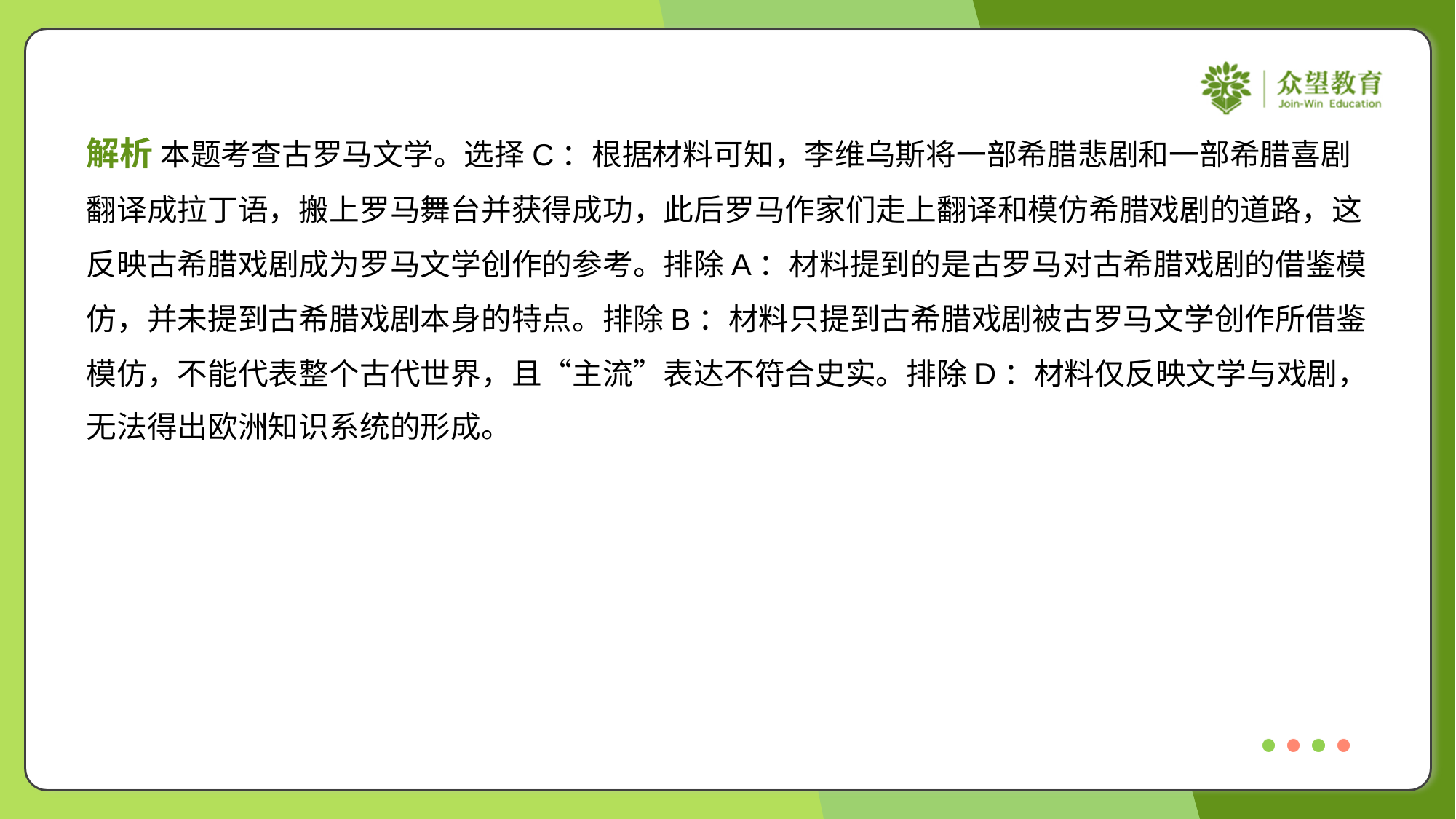

解析 本题考查古罗马文学。选择C：根据材料可知，李维乌斯将一部希腊悲剧和一部希腊喜剧
翻译成拉丁语，搬上罗马舞台并获得成功，此后罗马作家们走上翻译和模仿希腊戏剧的道路，这
反映古希腊戏剧成为罗马文学创作的参考。排除A：材料提到的是古罗马对古希腊戏剧的借鉴模
仿，并未提到古希腊戏剧本身的特点。排除B：材料只提到古希腊戏剧被古罗马文学创作所借鉴
模仿，不能代表整个古代世界，且“主流”表达不符合史实。排除D：材料仅反映文学与戏剧，
无法得出欧洲知识系统的形成。